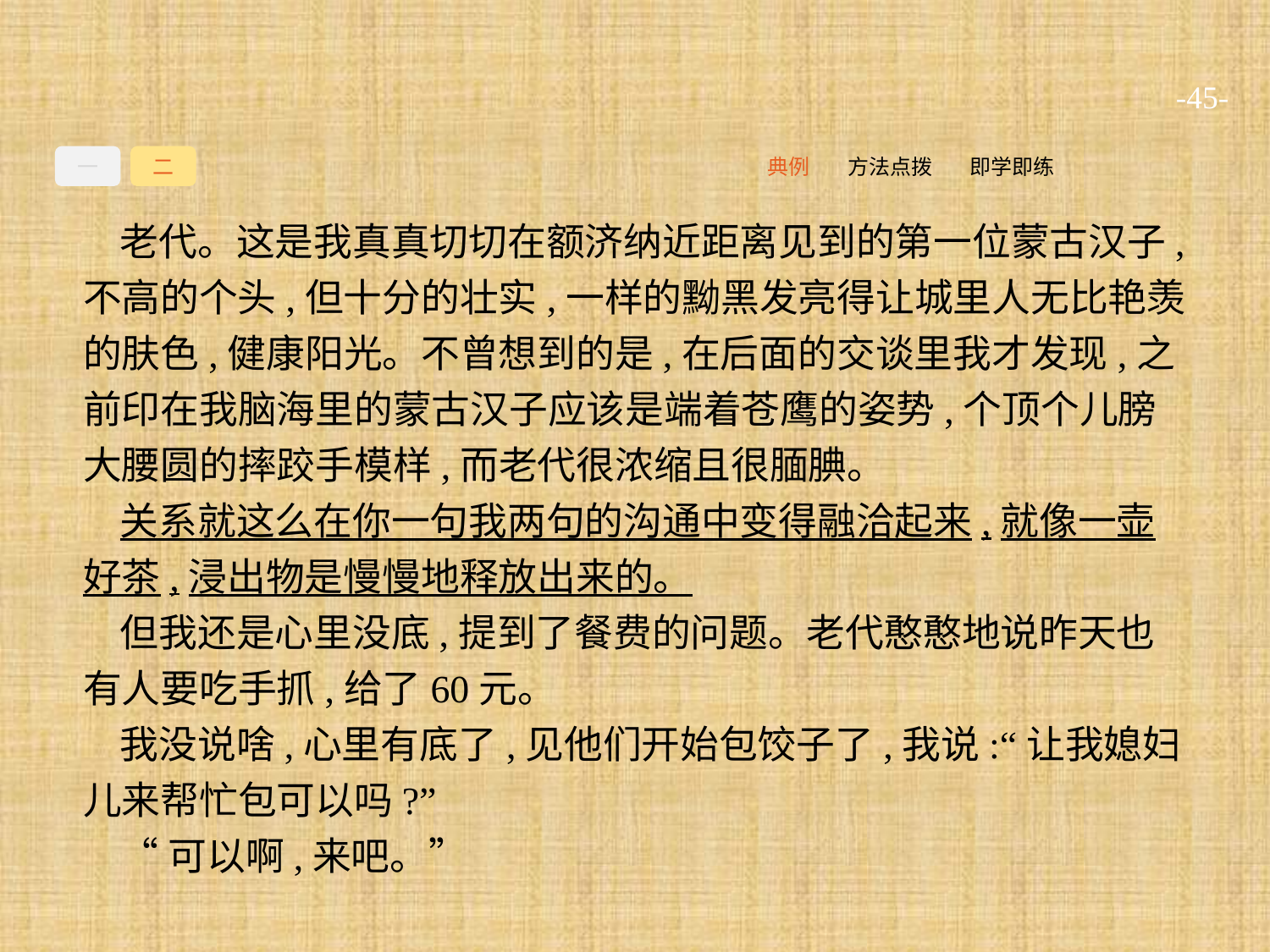

-45-
一
二
即学即练
方法点拨
典例
老代。这是我真真切切在额济纳近距离见到的第一位蒙古汉子,不高的个头,但十分的壮实,一样的黝黑发亮得让城里人无比艳羡的肤色,健康阳光。不曾想到的是,在后面的交谈里我才发现,之前印在我脑海里的蒙古汉子应该是端着苍鹰的姿势,个顶个儿膀大腰圆的摔跤手模样,而老代很浓缩且很腼腆。
关系就这么在你一句我两句的沟通中变得融洽起来,就像一壶好茶,浸出物是慢慢地释放出来的。
但我还是心里没底,提到了餐费的问题。老代憨憨地说昨天也有人要吃手抓,给了60元。
我没说啥,心里有底了,见他们开始包饺子了,我说:“让我媳妇儿来帮忙包可以吗?”
“可以啊,来吧。”